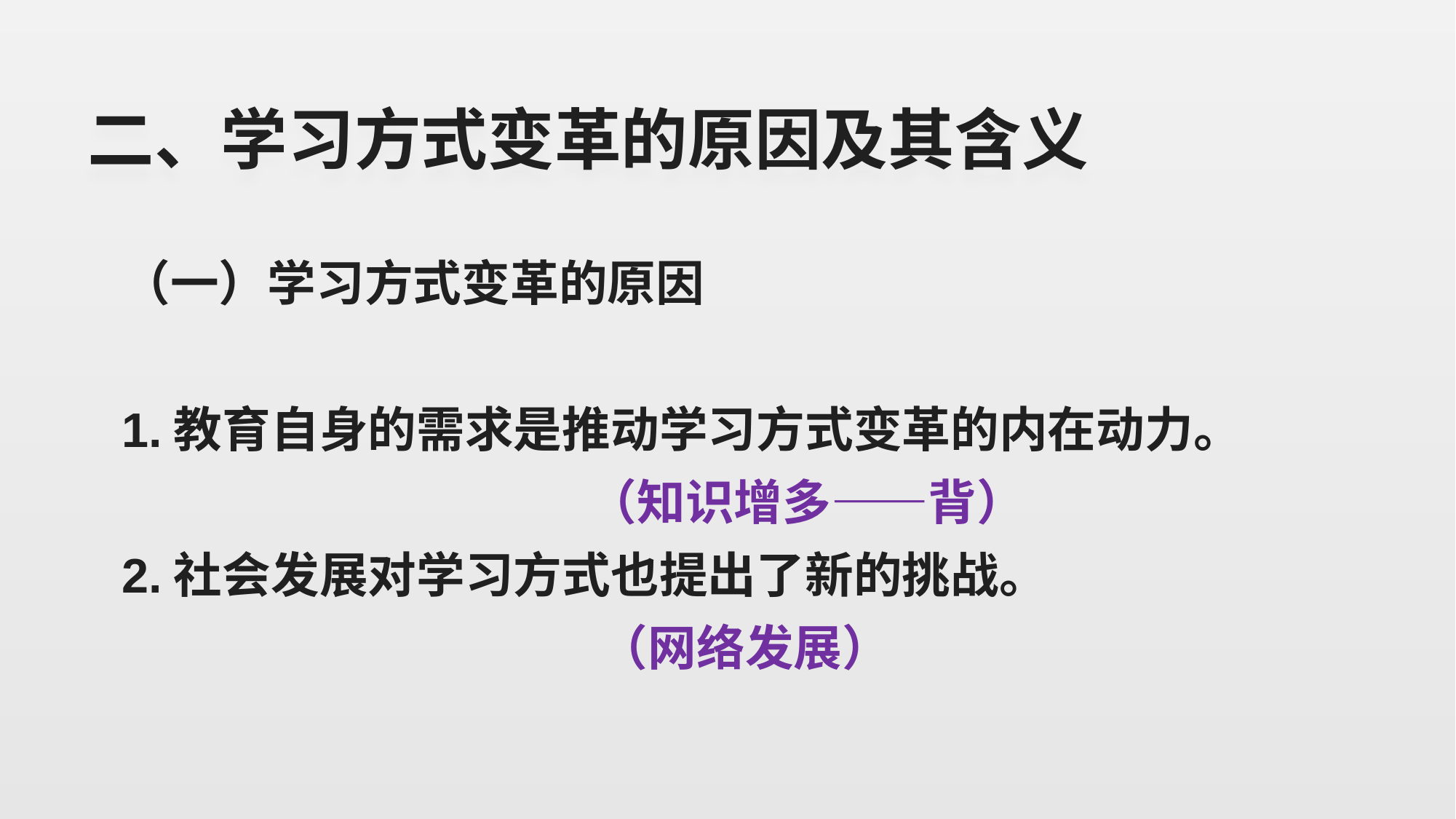

# 二、学习方式变革的原因及其含义
（一）学习方式变革的原因

1.教育自身的需求是推动学习方式变革的内在动力。
                                         （知识增多——背）
2.社会发展对学习方式也提出了新的挑战。
                                          （网络发展）